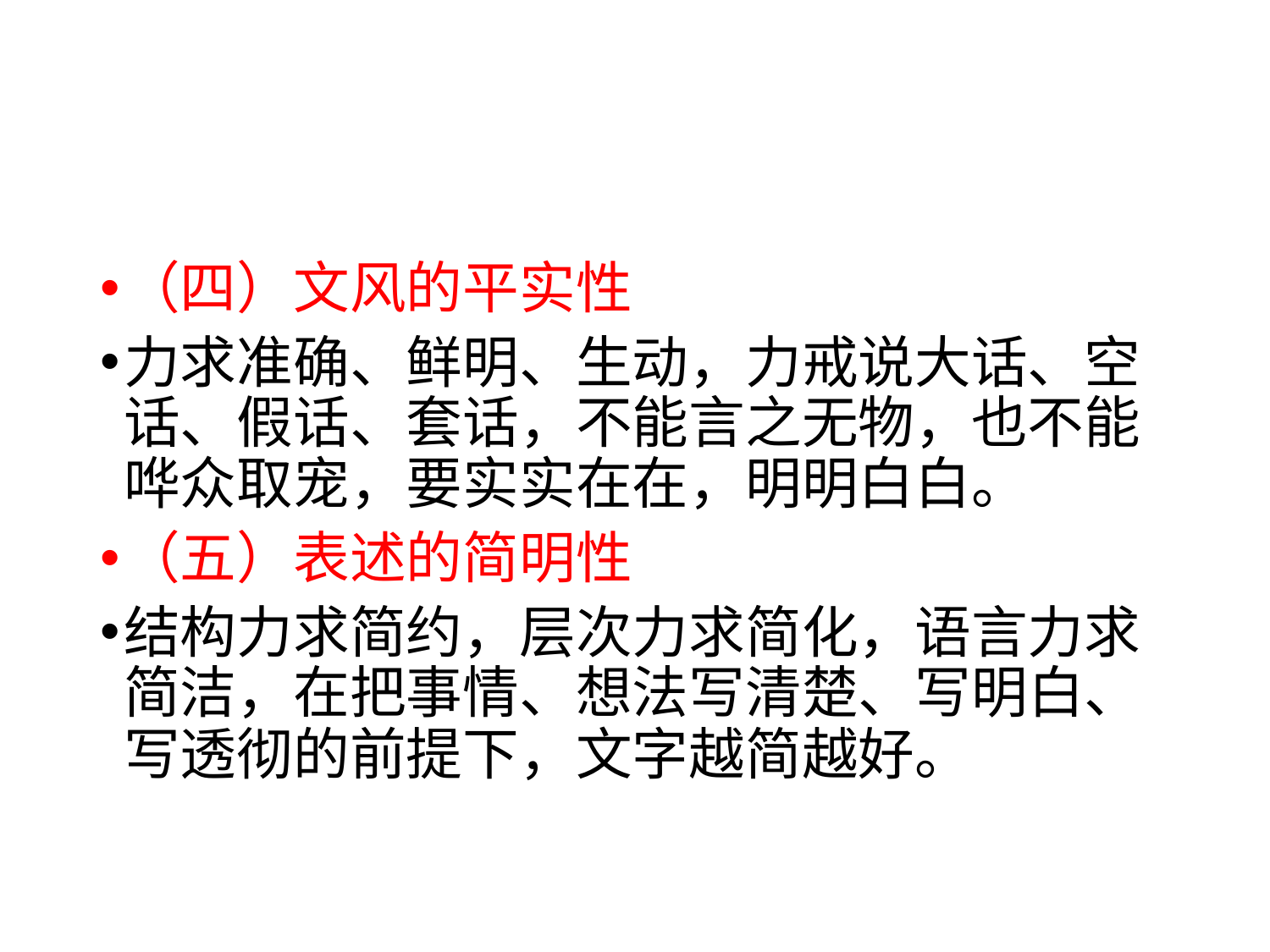

#
（四）文风的平实性
力求准确、鲜明、生动，力戒说大话、空话、假话、套话，不能言之无物，也不能哗众取宠，要实实在在，明明白白。
（五）表述的简明性
结构力求简约，层次力求简化，语言力求简洁，在把事情、想法写清楚、写明白、写透彻的前提下，文字越简越好。